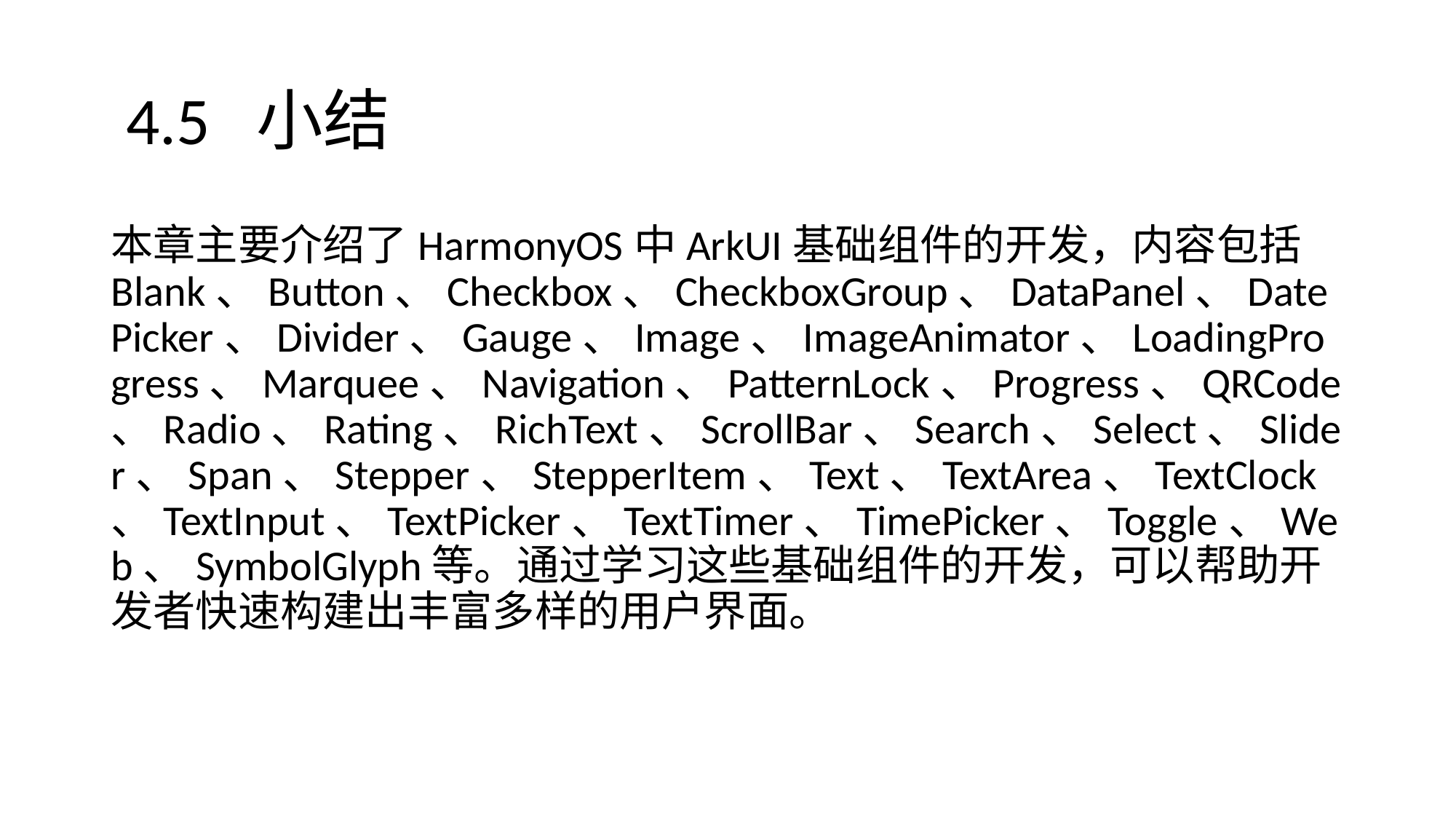

# 4.5  小结
本章主要介绍了HarmonyOS中ArkUI基础组件的开发，内容包括Blank、Button、Checkbox、CheckboxGroup、DataPanel、DatePicker、Divider、Gauge、Image、ImageAnimator、LoadingProgress、Marquee、Navigation、PatternLock、Progress、QRCode、Radio、Rating、RichText、ScrollBar、Search、Select、Slider、Span、Stepper、StepperItem、Text、TextArea、TextClock、TextInput、TextPicker、TextTimer、TimePicker、Toggle、Web、SymbolGlyph等。通过学习这些基础组件的开发，可以帮助开发者快速构建出丰富多样的用户界面。